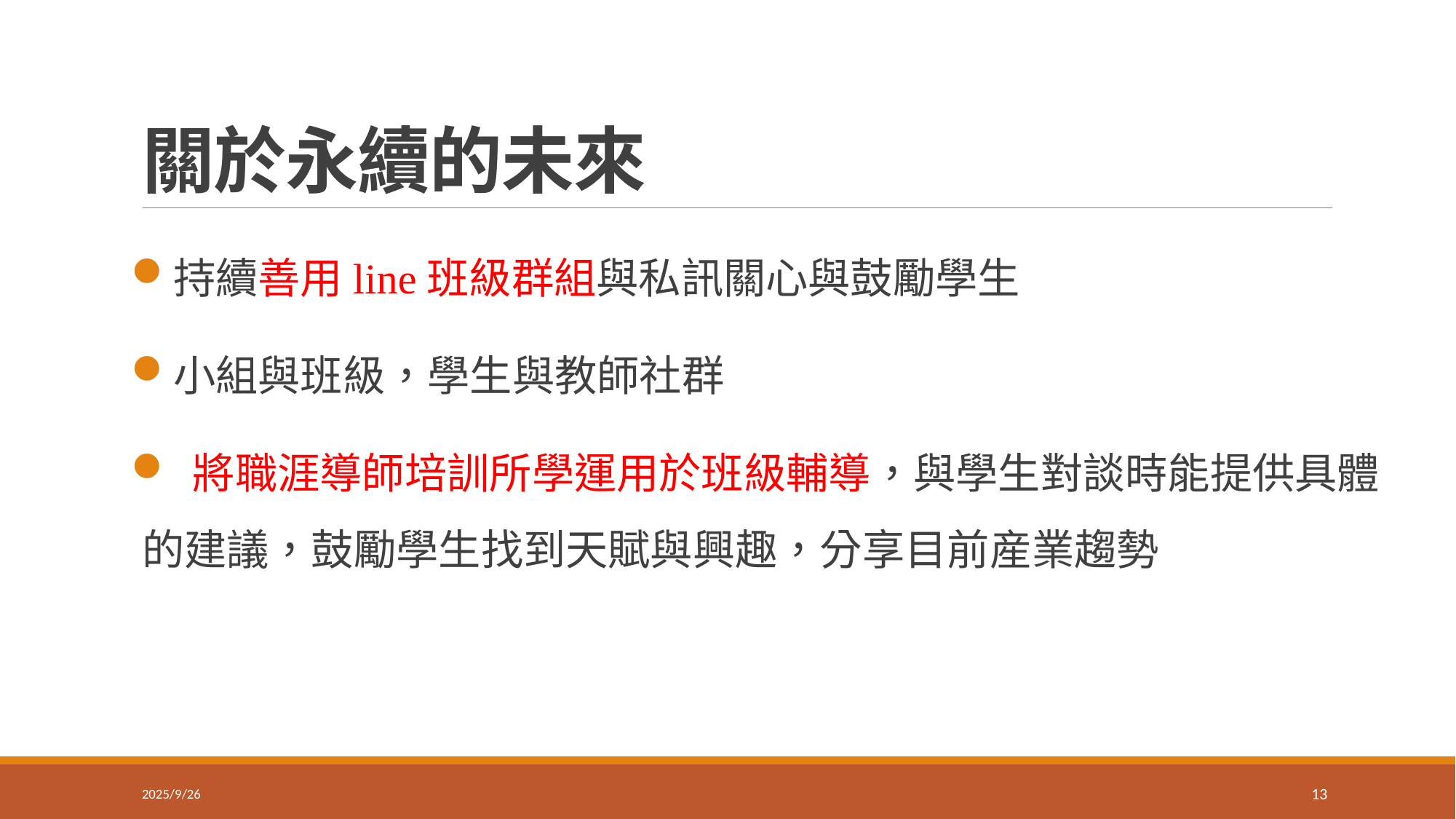

# 關於永續的未來
持續善用line班級群組與私訊關心與鼓勵學生
小組與班級，學生與教師社群
 將職涯導師培訓所學運用於班級輔導，與學生對談時能提供具體的建議，鼓勵學生找到天賦與興趣，分享目前産業趨勢
2025/9/26
13